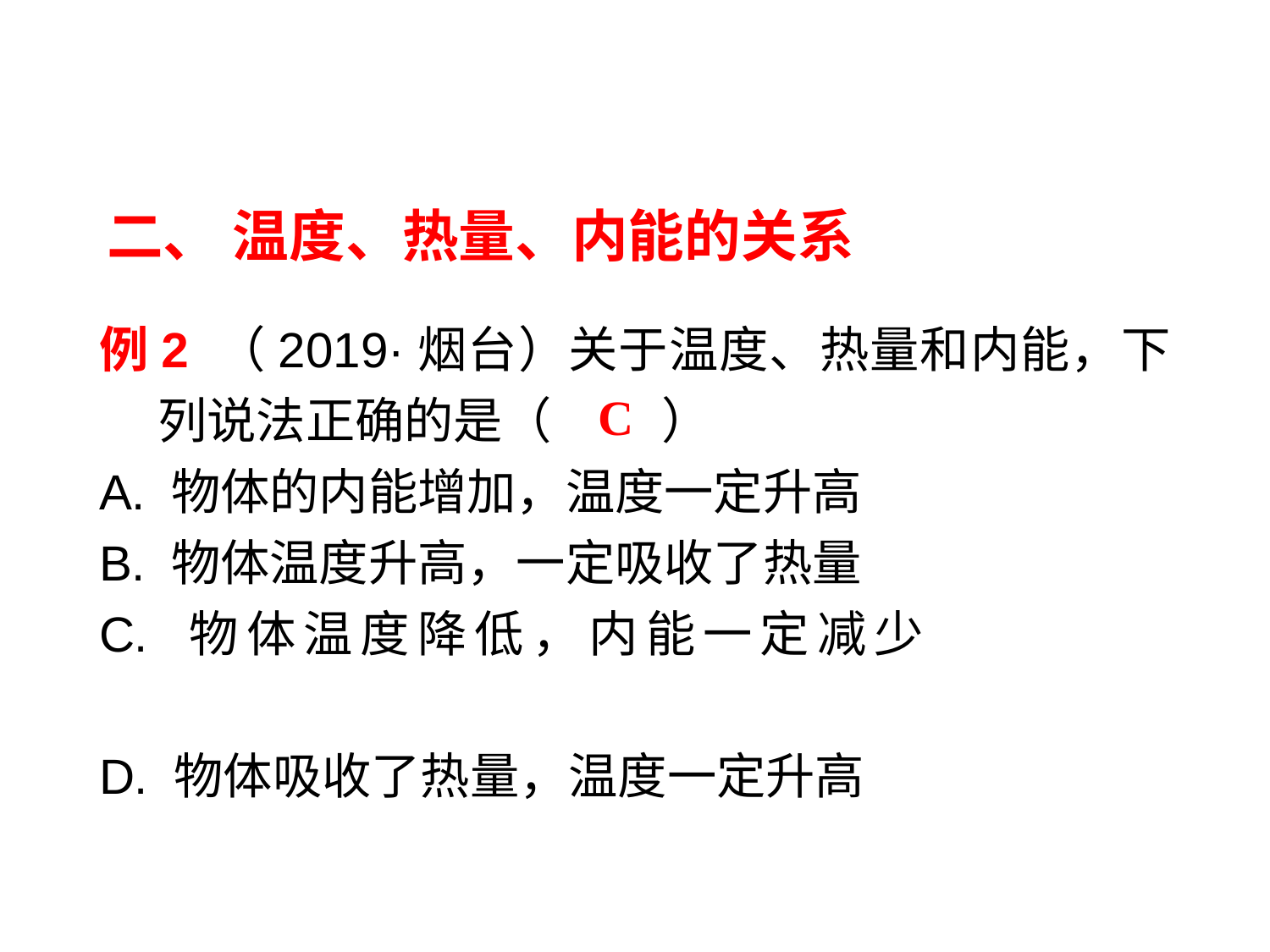

二、 温度、热量、内能的关系
例2 （2019·烟台）关于温度、热量和内能，下列说法正确的是（ 　　）
A. 物体的内能增加，温度一定升高
B. 物体温度升高，一定吸收了热量
C. 物体温度降低，内能一定减少
D. 物体吸收了热量，温度一定升高
C